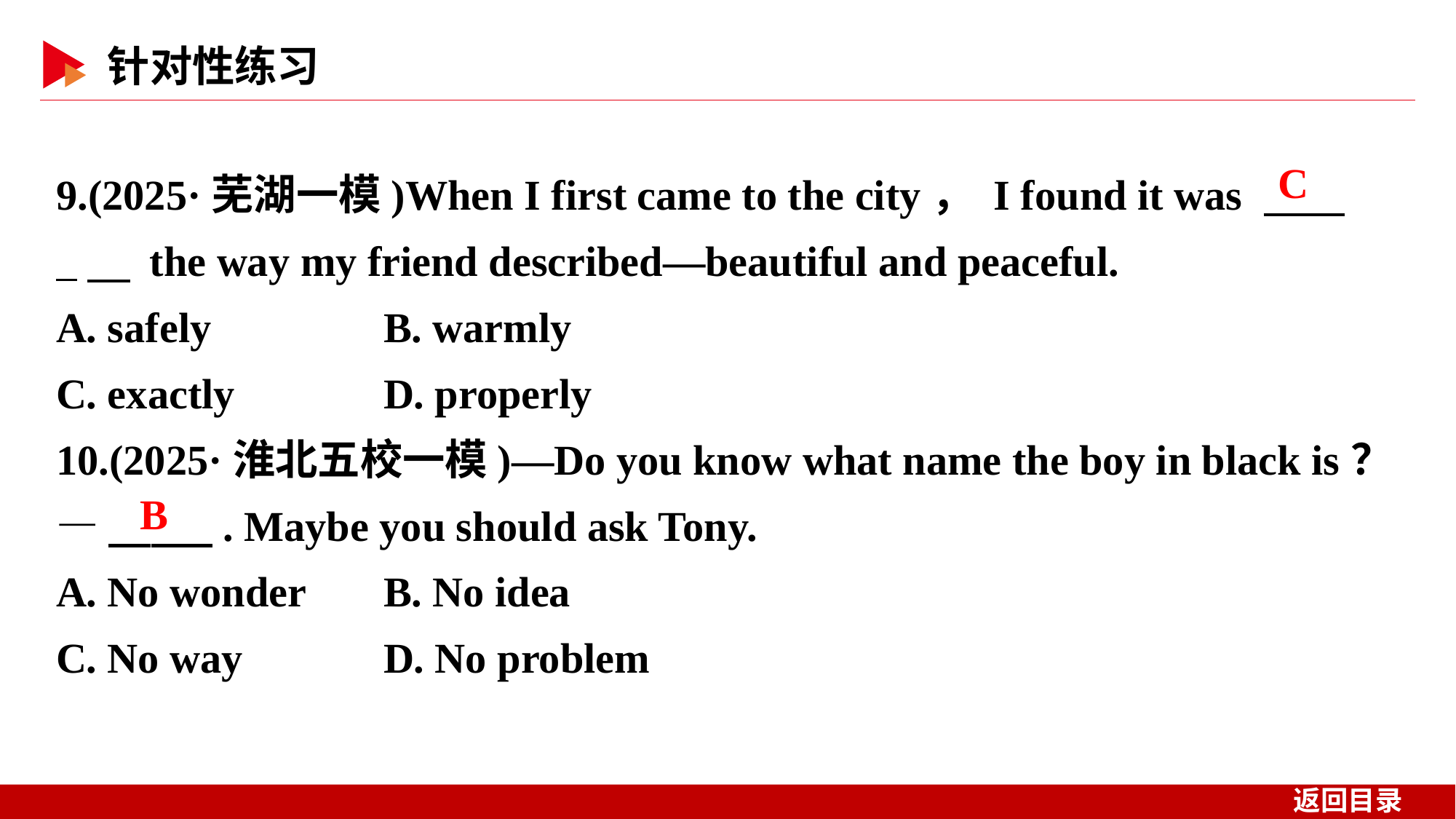

9.(2025·芜湖一模)When I first came to the city， I found it was 　     _　 the way my friend described—beautiful and peaceful.
A. safely                	B. warmly
C. exactly          	D. properly
10.(2025·淮北五校一模)—Do you know what name the boy in black is？
—　  　. Maybe you should ask Tony.
A. No wonder     	B. No idea
C. No way         	D. No problem
  C
B